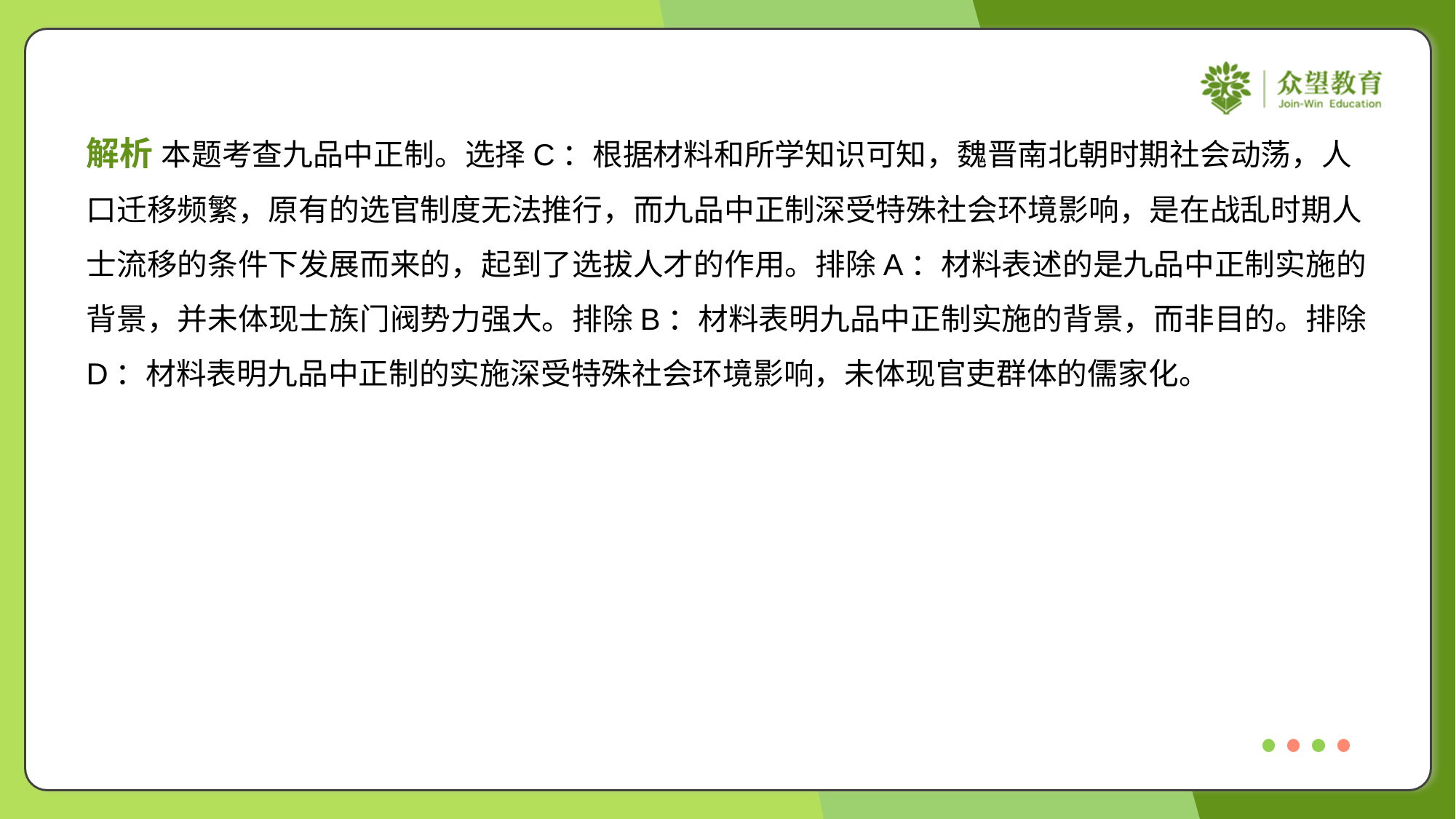

解析 本题考查九品中正制。选择C：根据材料和所学知识可知，魏晋南北朝时期社会动荡，人
口迁移频繁，原有的选官制度无法推行，而九品中正制深受特殊社会环境影响，是在战乱时期人
士流移的条件下发展而来的，起到了选拔人才的作用。排除A：材料表述的是九品中正制实施的
背景，并未体现士族门阀势力强大。排除B：材料表明九品中正制实施的背景，而非目的。排除
D：材料表明九品中正制的实施深受特殊社会环境影响，未体现官吏群体的儒家化。